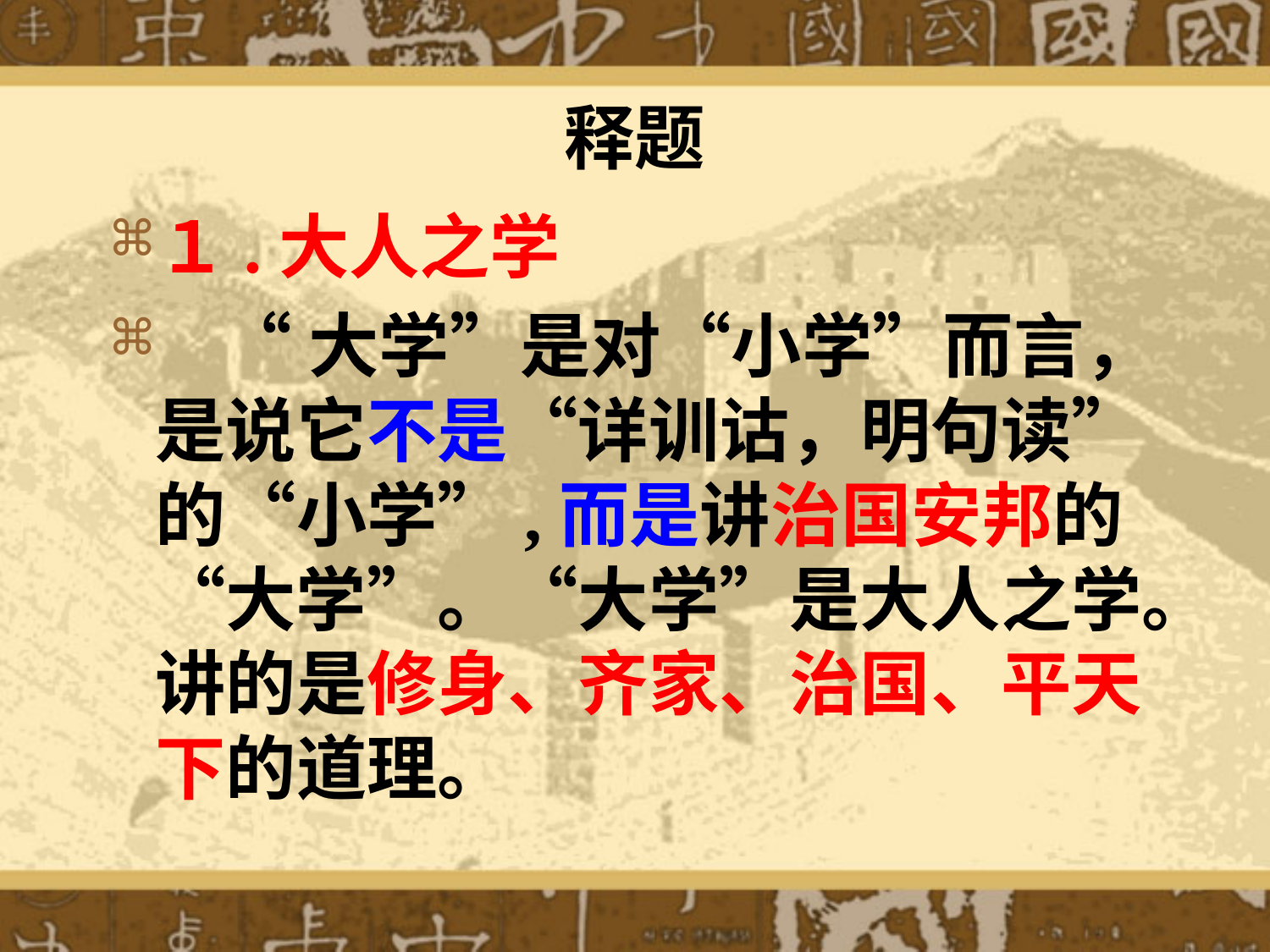

# 释题
１.大人之学
    “大学”是对“小学”而言，是说它不是“详训诂，明句读”的“小学”,而是讲治国安邦的“大学”。“大学”是大人之学。讲的是修身、齐家、治国、平天下的道理。